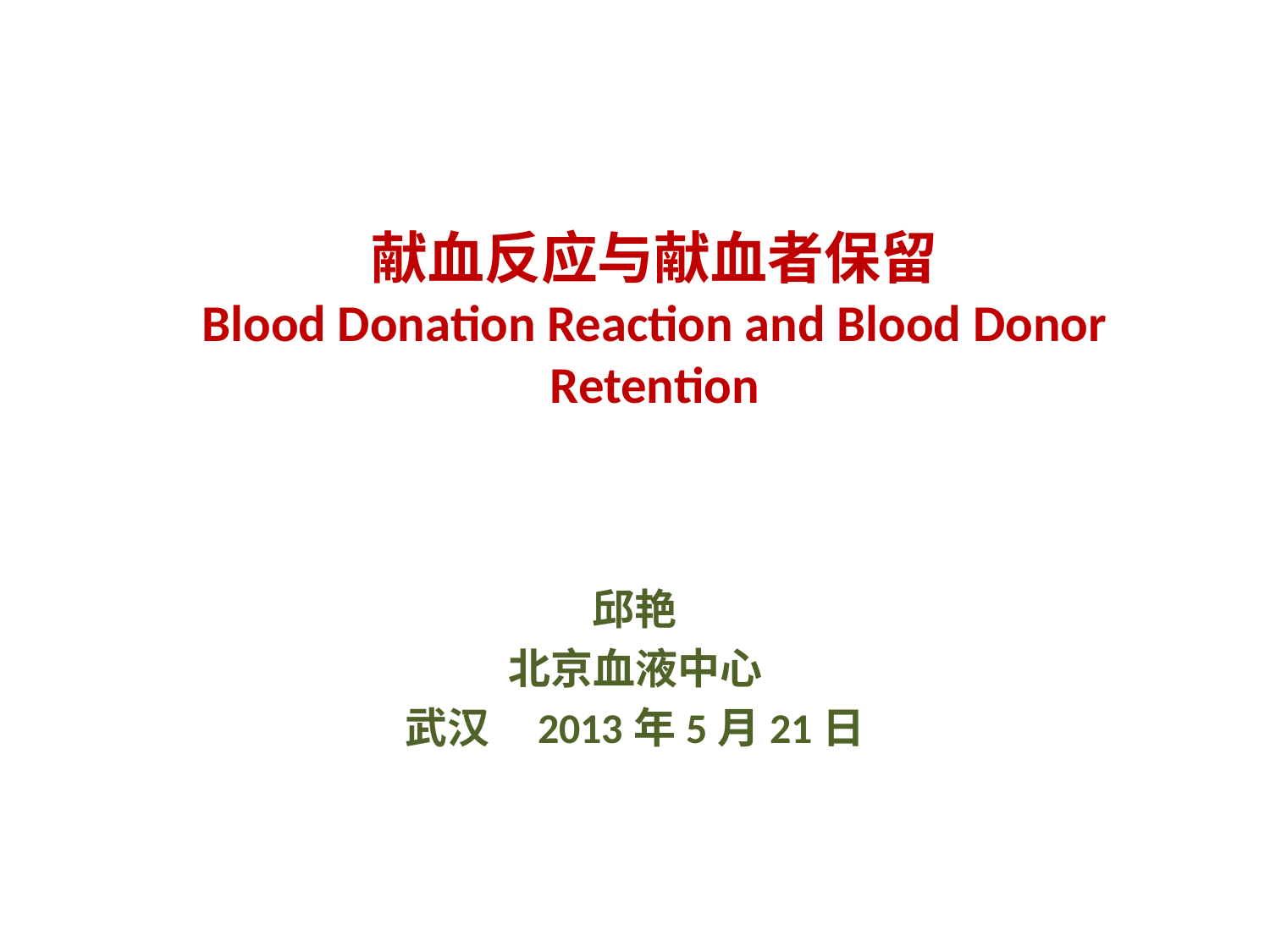

# 献血反应与献血者保留 Blood Donation Reaction and Blood Donor Retention
邱艳
北京血液中心
武汉    2013年5月21日